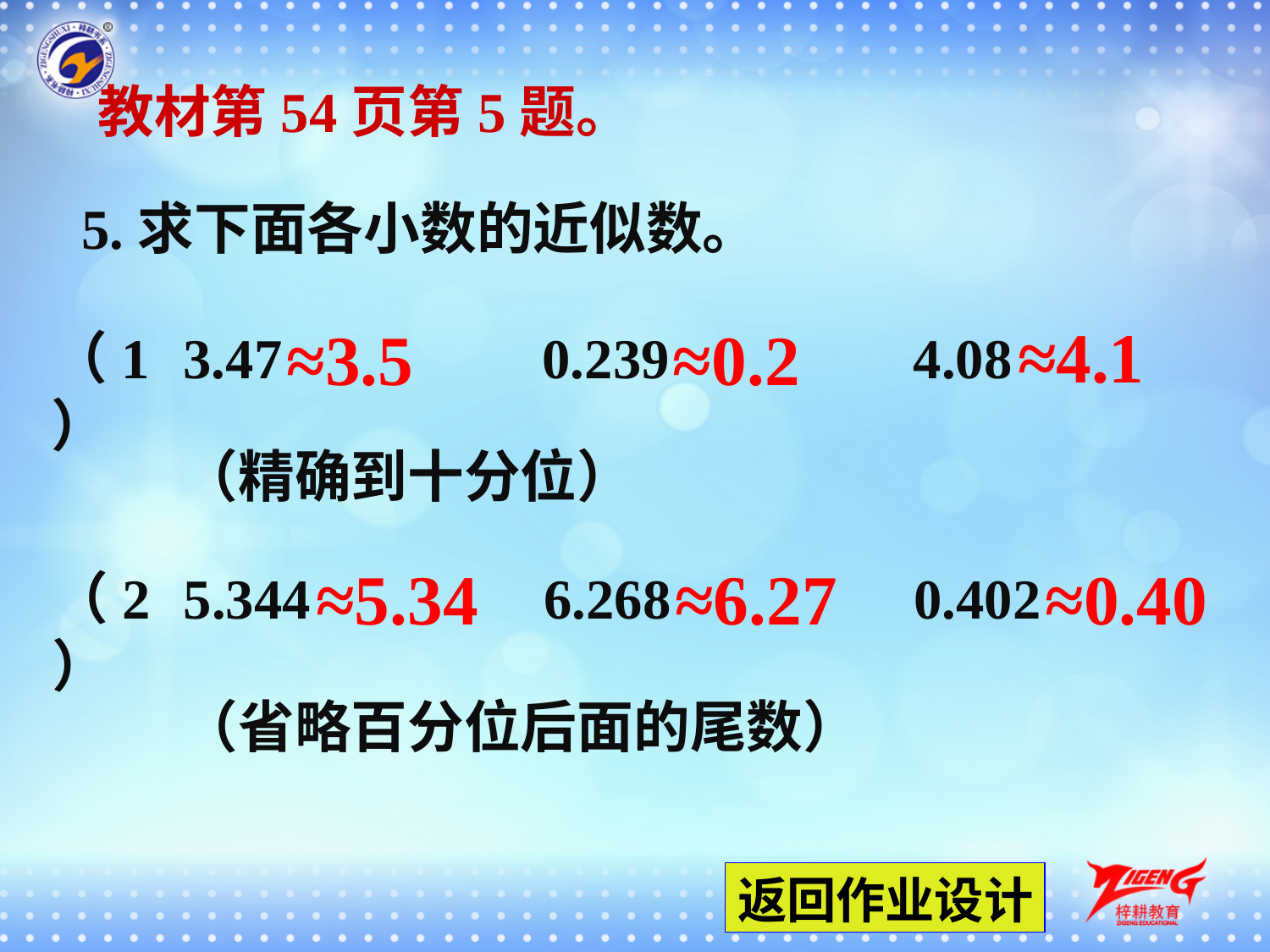

教材第54页第5题。
5.求下面各小数的近似数。
≈4.1
≈3.5
≈0.2
（1）
3.47
0.239
4.08
（精确到十分位）
≈5.34
≈6.27
≈0.40
（2）
5.344
6.268
0.402
（省略百分位后面的尾数）

返回作业设计